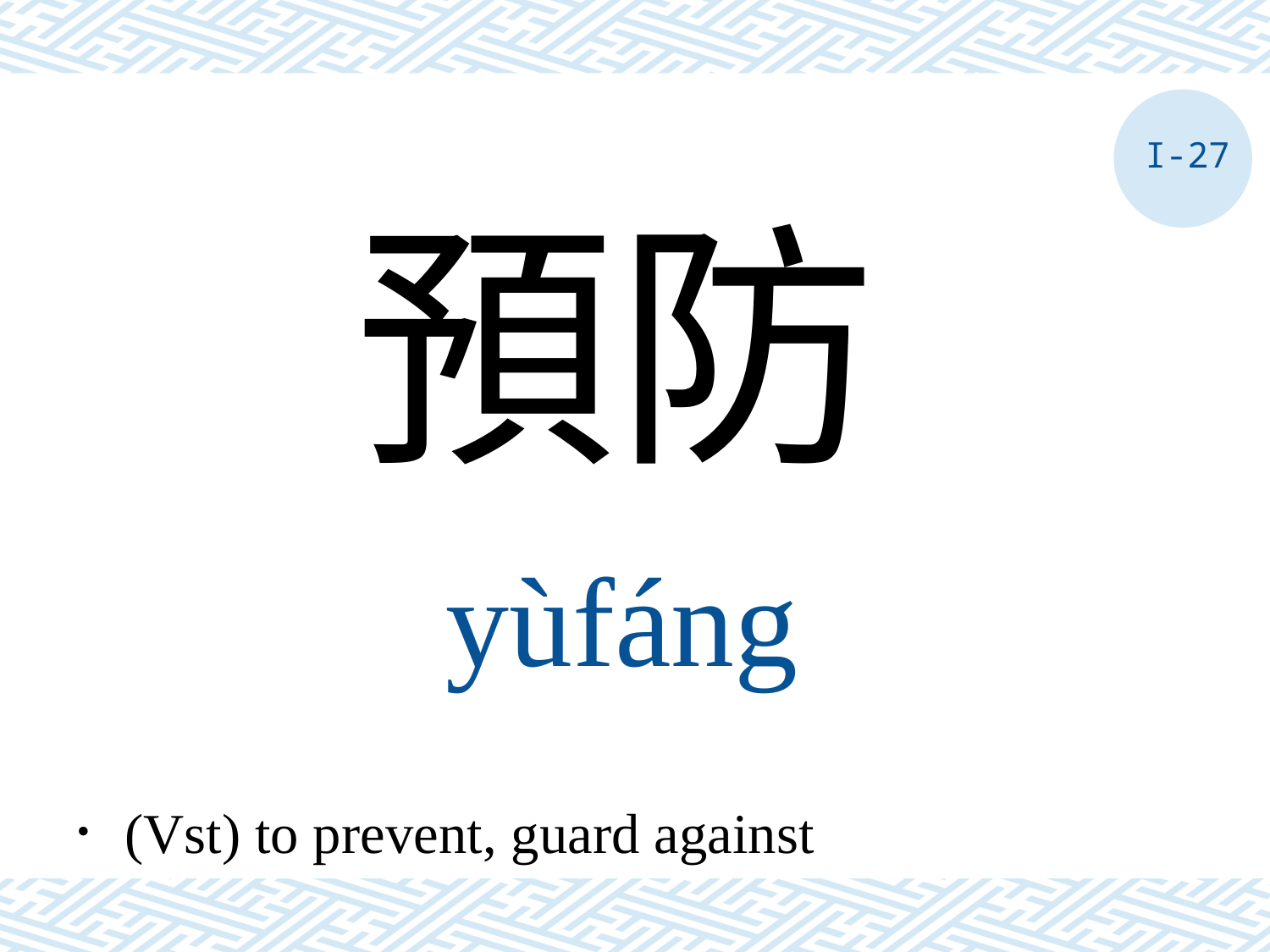

I-27

預防
yùfáng
．(Vst) to prevent, guard against